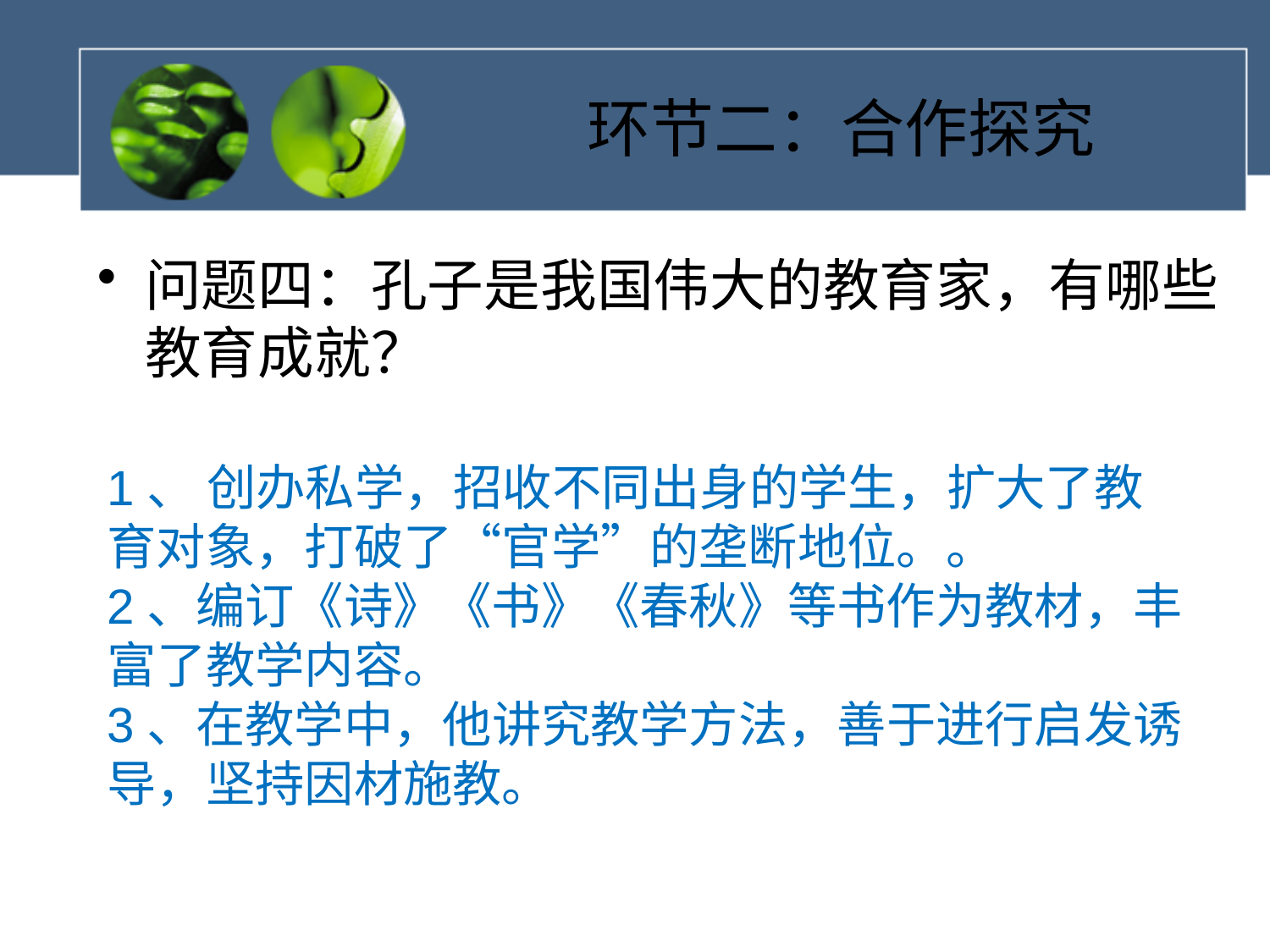

# 环节二：合作探究
问题四：孔子是我国伟大的教育家，有哪些教育成就？
1、 创办私学，招收不同出身的学生，扩大了教育对象，打破了“官学”的垄断地位。。
2、编订《诗》《书》《春秋》等书作为教材，丰富了教学内容。
3、在教学中，他讲究教学方法，善于进行启发诱导，坚持因材施教。